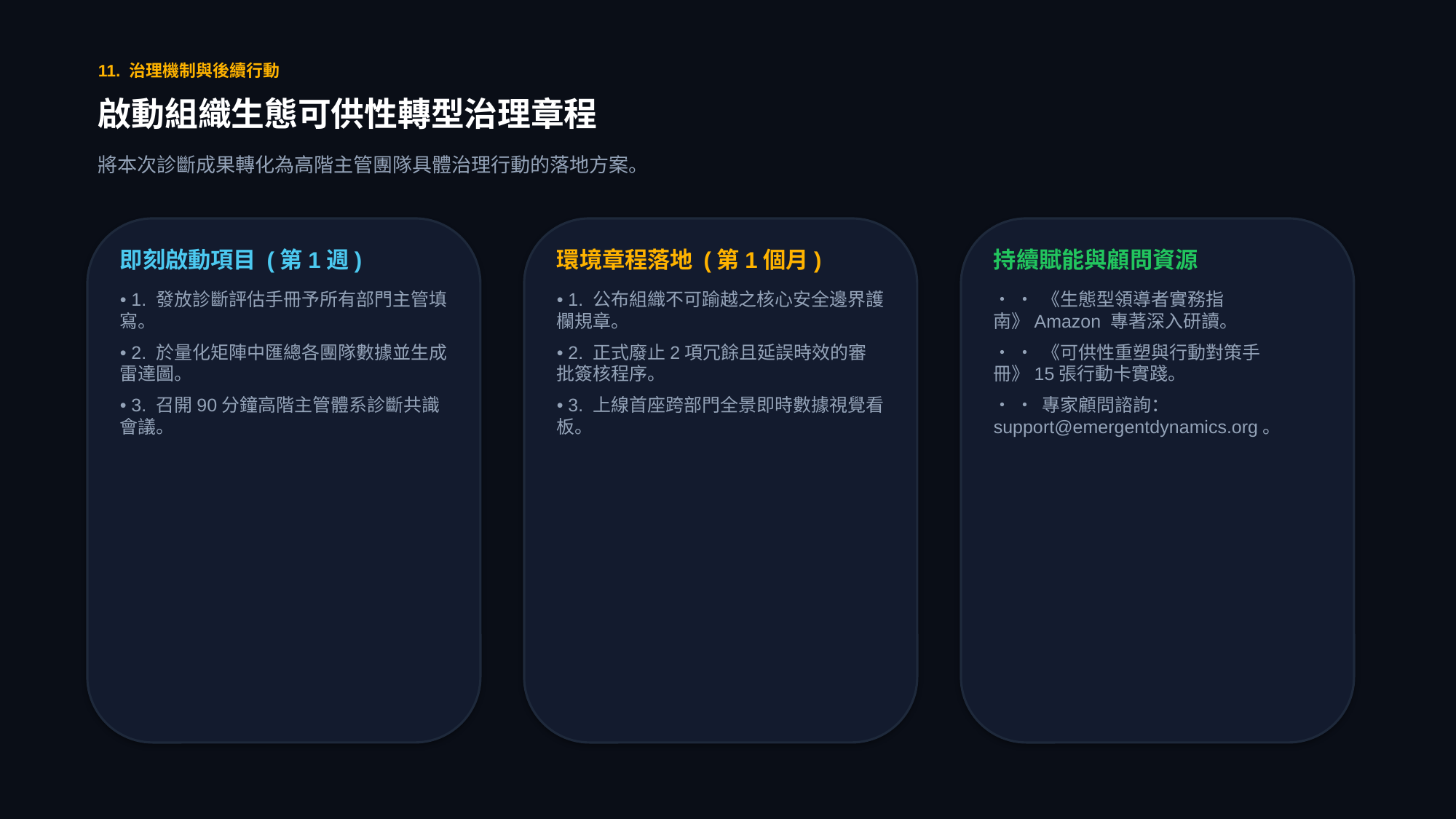

11. 治理機制與後續行動
啟動組織生態可供性轉型治理章程
將本次診斷成果轉化為高階主管團隊具體治理行動的落地方案。

即刻啟動項目 (第1週)
• 1. 發放診斷評估手冊予所有部門主管填寫。
• 2. 於量化矩陣中匯總各團隊數據並生成雷達圖。
• 3. 召開90分鐘高階主管體系診斷共識會議。
環境章程落地 (第1個月)
• 1. 公布組織不可踰越之核心安全邊界護欄規章。
• 2. 正式廢止2項冗餘且延誤時效的審批簽核程序。
• 3. 上線首座跨部門全景即時數據視覺看板。
持續賦能與顧問資源
• • 《生態型領導者實務指南》Amazon 專著深入研讀。
• • 《可供性重塑與行動對策手冊》15張行動卡實踐。
• • 專家顧問諮詢：support@emergentdynamics.org。